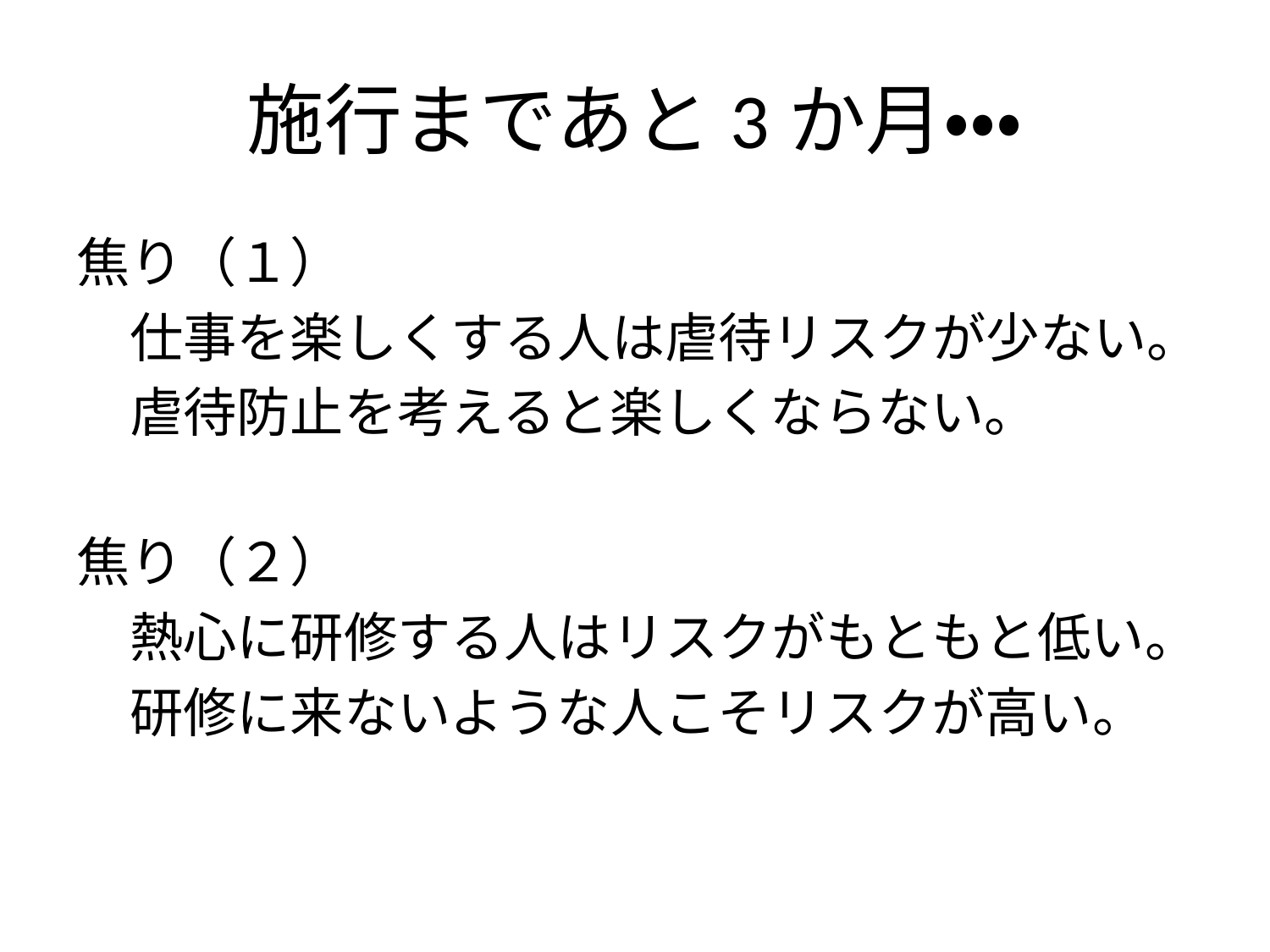

# 施行まであと3か月・・・
焦り（１）
　仕事を楽しくする人は虐待リスクが少ない。
　虐待防止を考えると楽しくならない。

焦り（２）
　熱心に研修する人はリスクがもともと低い。
　研修に来ないような人こそリスクが高い。